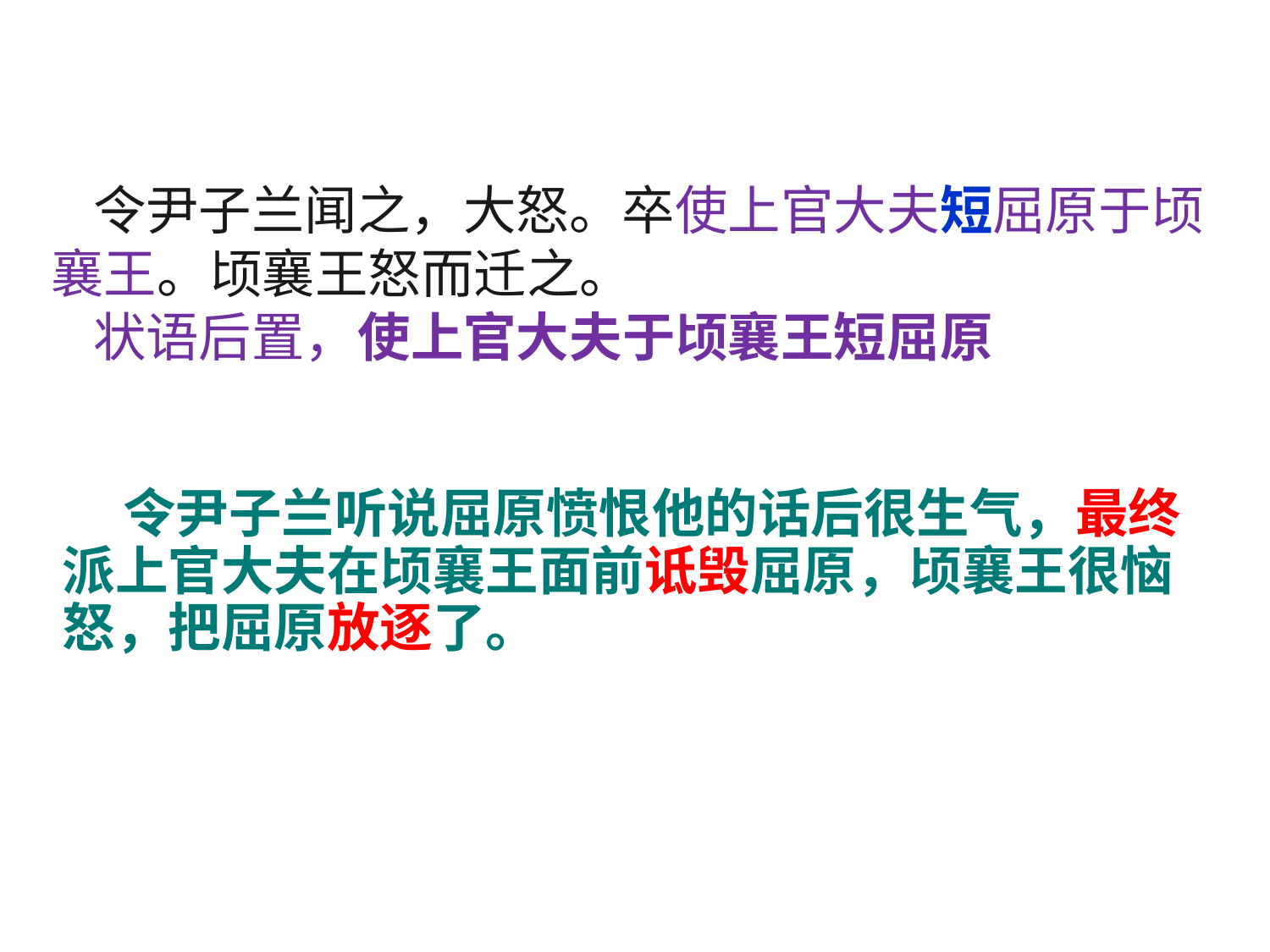

令尹子兰闻之，大怒。卒使上官大夫短屈原于顷襄王。顷襄王怒而迁之。
状语后置，使上官大夫于顷襄王短屈原

    令尹子兰听说屈原愤恨他的话后很生气，最终派上官大夫在顷襄王面前诋毁屈原，顷襄王很恼怒，把屈原放逐了。